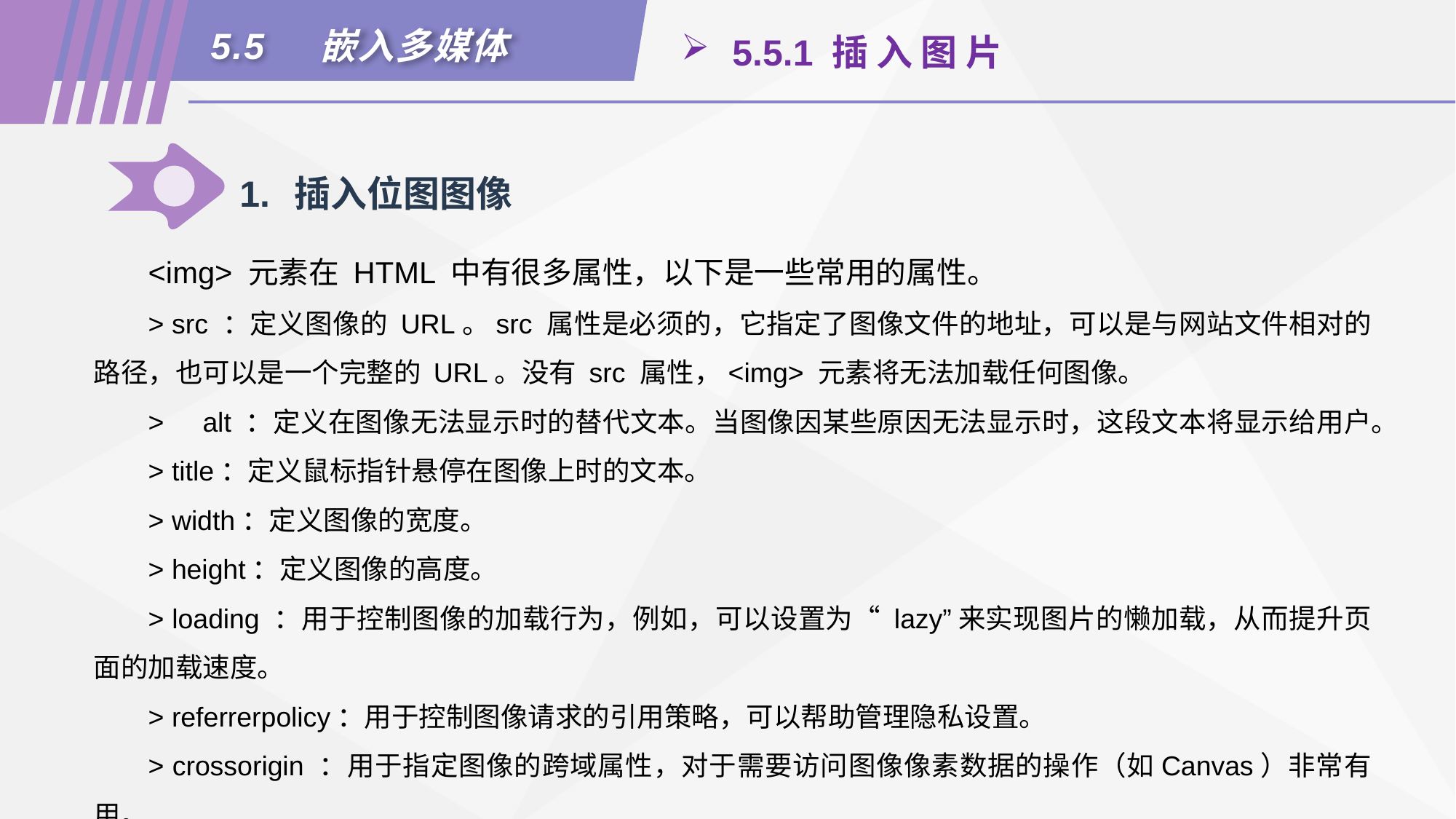

5.5	嵌入多媒体
 5.5.1 插 入 图 片

1.	插入位图图像
<img> 元素在 HTML 中有很多属性，以下是一些常用的属性。
> src ：定义图像的 URL。src 属性是必须的，它指定了图像文件的地址，可以是与网站文件相对的路径，也可以是一个完整的 URL。没有 src 属性，<img> 元素将无法加载任何图像。
>	alt ：定义在图像无法显示时的替代文本。当图像因某些原因无法显示时，这段文本将显示给用户。
> title：定义鼠标指针悬停在图像上时的文本。
> width：定义图像的宽度。
> height：定义图像的高度。
> loading ：用于控制图像的加载行为，例如，可以设置为“ lazy”来实现图片的懒加载，从而提升页面的加载速度。
> referrerpolicy：用于控制图像请求的引用策略，可以帮助管理隐私设置。
> crossorigin ：用于指定图像的跨域属性，对于需要访问图像像素数据的操作（如Canvas）非常有用。